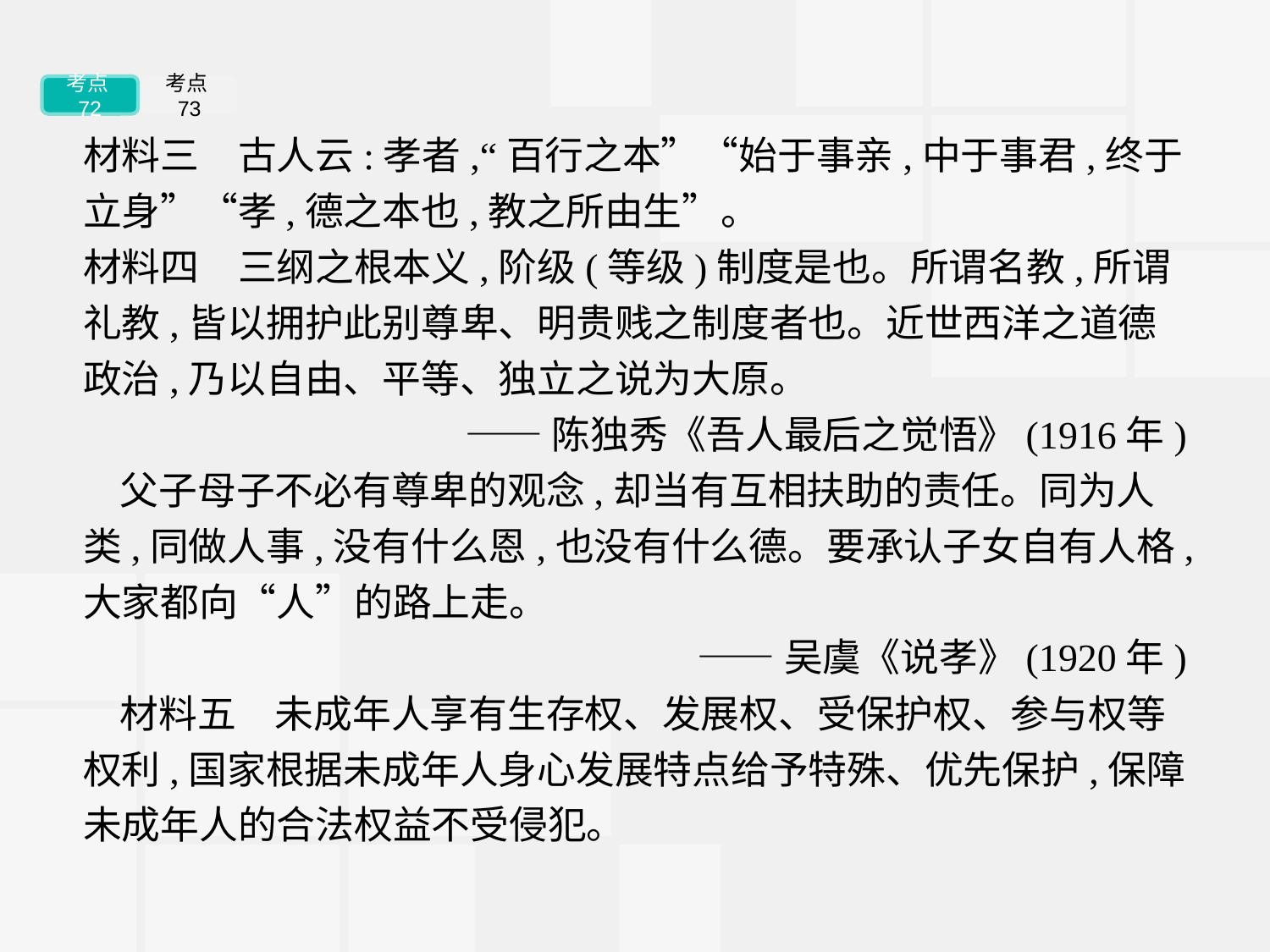

考点72
考点73
材料三　古人云:孝者,“百行之本”“始于事亲,中于事君,终于立身”“孝,德之本也,教之所由生”。
材料四　三纲之根本义,阶级(等级)制度是也。所谓名教,所谓礼教,皆以拥护此别尊卑、明贵贱之制度者也。近世西洋之道德政治,乃以自由、平等、独立之说为大原。
——陈独秀《吾人最后之觉悟》(1916年)
父子母子不必有尊卑的观念,却当有互相扶助的责任。同为人类,同做人事,没有什么恩,也没有什么德。要承认子女自有人格,大家都向“人”的路上走。
——吴虞《说孝》(1920年)
材料五　未成年人享有生存权、发展权、受保护权、参与权等权利,国家根据未成年人身心发展特点给予特殊、优先保护,保障未成年人的合法权益不受侵犯。